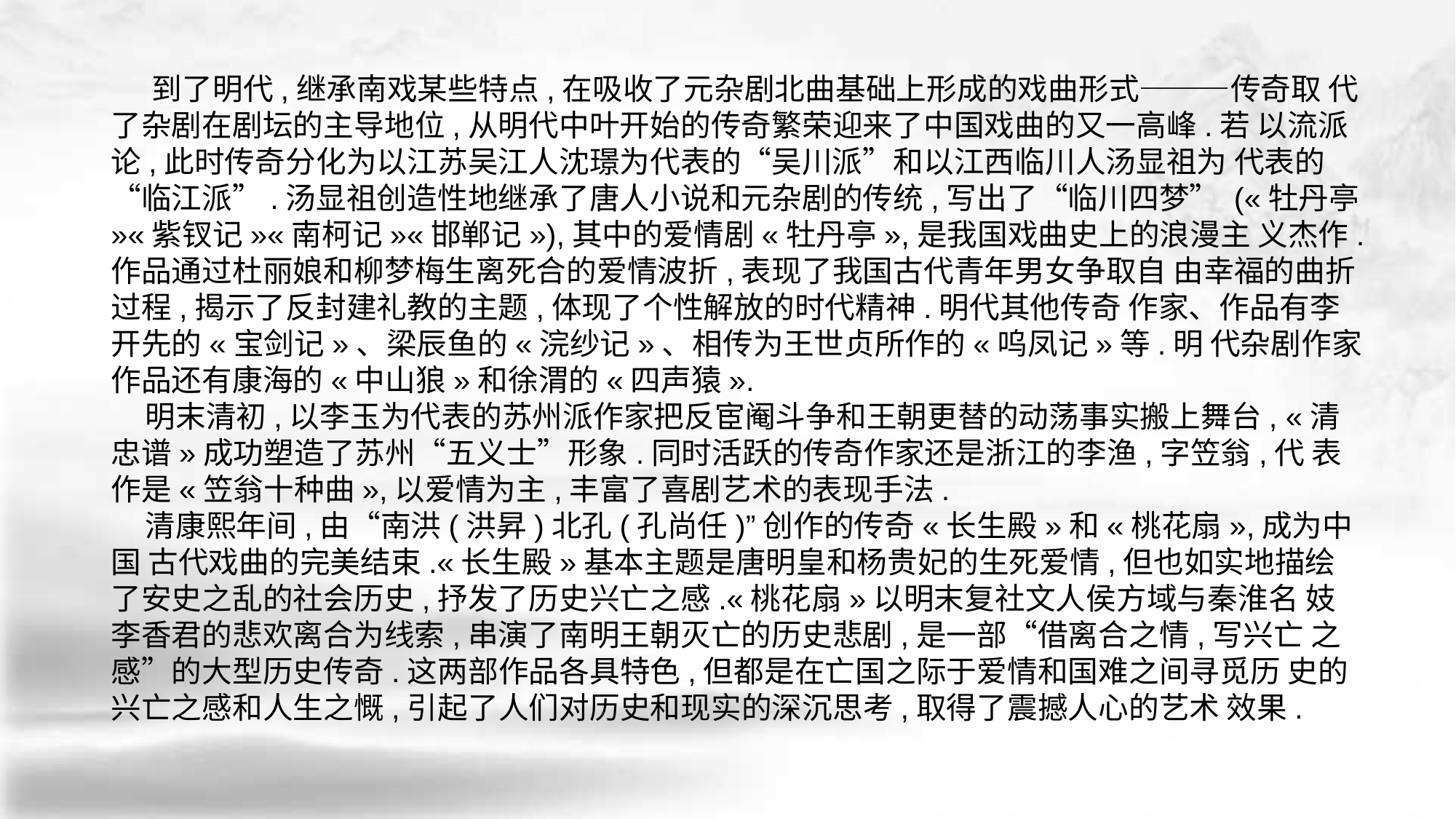

到了明代,继承南戏某些特点,在吸收了元杂剧北曲基础上形成的戏曲形式———传奇取 代了杂剧在剧坛的主导地位,从明代中叶开始的传奇繁荣迎来了中国戏曲的又一高峰.若 以流派论,此时传奇分化为以江苏吴江人沈璟为代表的“吴川派”和以江西临川人汤显祖为 代表的“临江派”.汤显祖创造性地继承了唐人小说和元杂剧的传统,写出了“临川四梦” («牡丹亭»«紫钗记»«南柯记»«邯郸记»),其中的爱情剧«牡丹亭»,是我国戏曲史上的浪漫主 义杰作.作品通过杜丽娘和柳梦梅生离死合的爱情波折,表现了我国古代青年男女争取自 由幸福的曲折过程,揭示了反封建礼教的主题,体现了个性解放的时代精神.明代其他传奇 作家、作品有李开先的«宝剑记»、梁辰鱼的«浣纱记»、相传为王世贞所作的«呜凤记»等.明 代杂剧作家作品还有康海的«中山狼»和徐渭的«四声猿».
    明末清初,以李玉为代表的苏州派作家把反宦阉斗争和王朝更替的动荡事实搬上舞台, «清忠谱»成功塑造了苏州“五义士”形象.同时活跃的传奇作家还是浙江的李渔,字笠翁,代 表作是«笠翁十种曲»,以爱情为主,丰富了喜剧艺术的表现手法.
    清康熙年间,由“南洪(洪昇)北孔(孔尚任)”创作的传奇«长生殿»和«桃花扇»,成为中国 古代戏曲的完美结束.«长生殿»基本主题是唐明皇和杨贵妃的生死爱情,但也如实地描绘 了安史之乱的社会历史,抒发了历史兴亡之感.«桃花扇»以明末复社文人侯方域与秦淮名 妓李香君的悲欢离合为线索,串演了南明王朝灭亡的历史悲剧,是一部“借离合之情,写兴亡 之感”的大型历史传奇.这两部作品各具特色,但都是在亡国之际于爱情和国难之间寻觅历 史的兴亡之感和人生之慨,引起了人们对历史和现实的深沉思考,取得了震撼人心的艺术 效果.